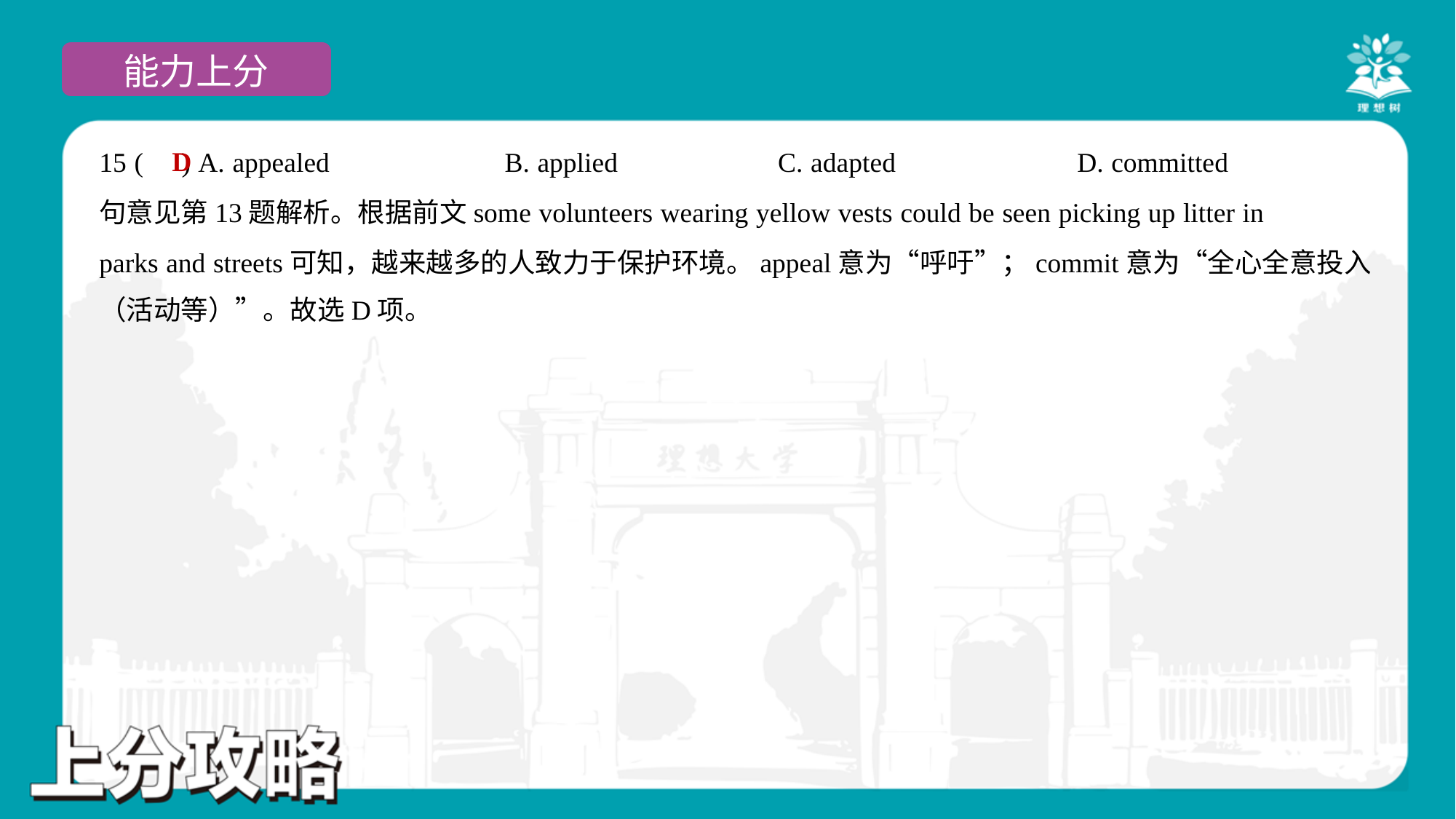

D
15 (     ) A. appealed	B. applied	C. adapted	D. committed
句意见第13题解析。根据前文some volunteers wearing yellow vests could be seen picking up litter in
parks and streets可知，越来越多的人致力于保护环境。appeal意为“呼吁”；commit意为“全心全意投入
（活动等）”。故选D项。